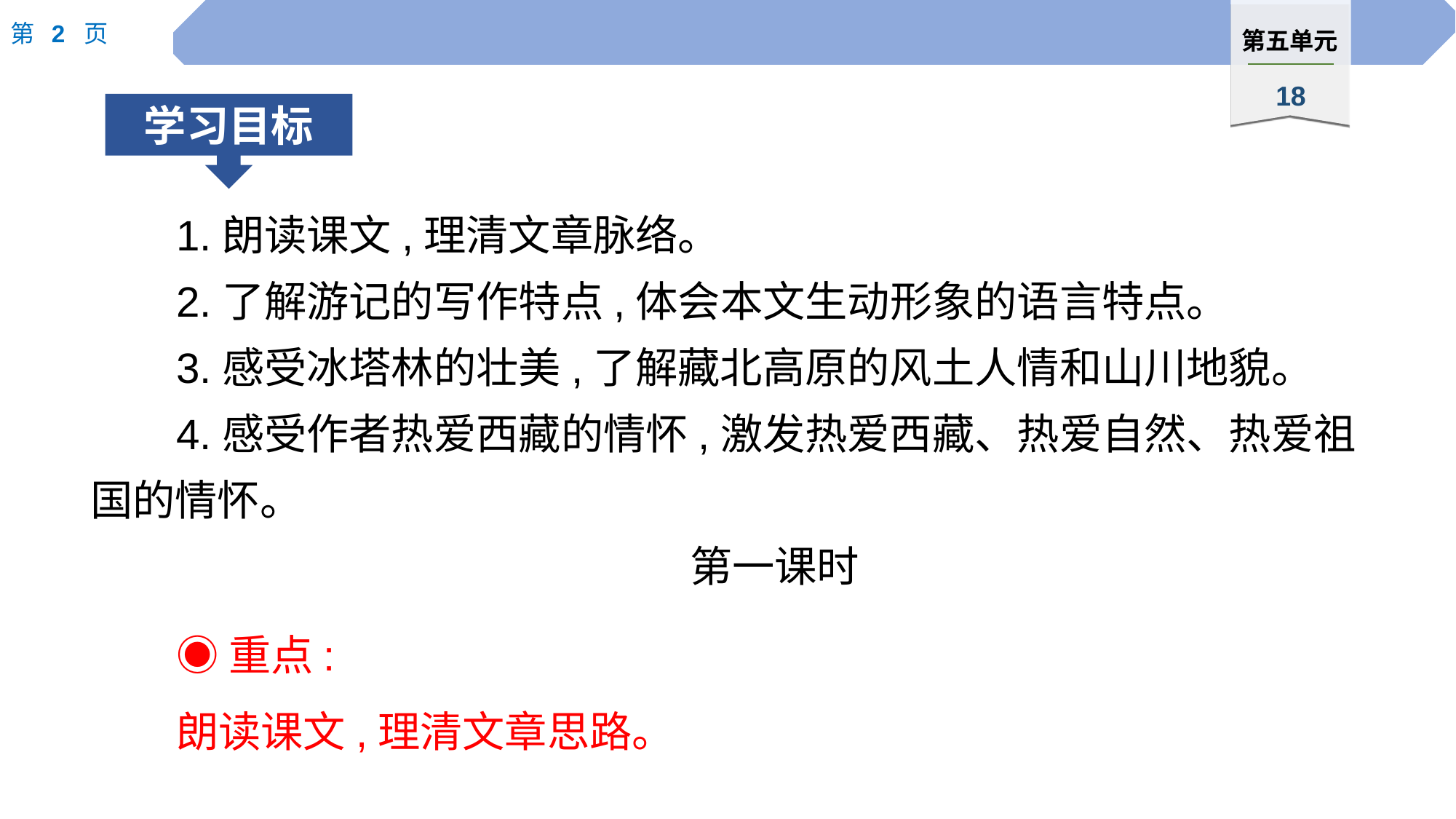

1.朗读课文,理清文章脉络。
2.了解游记的写作特点,体会本文生动形象的语言特点。
3.感受冰塔林的壮美,了解藏北高原的风土人情和山川地貌。
4.感受作者热爱西藏的情怀,激发热爱西藏、热爱自然、热爱祖国的情怀。
第一课时

◉重点:
朗读课文,理清文章思路。